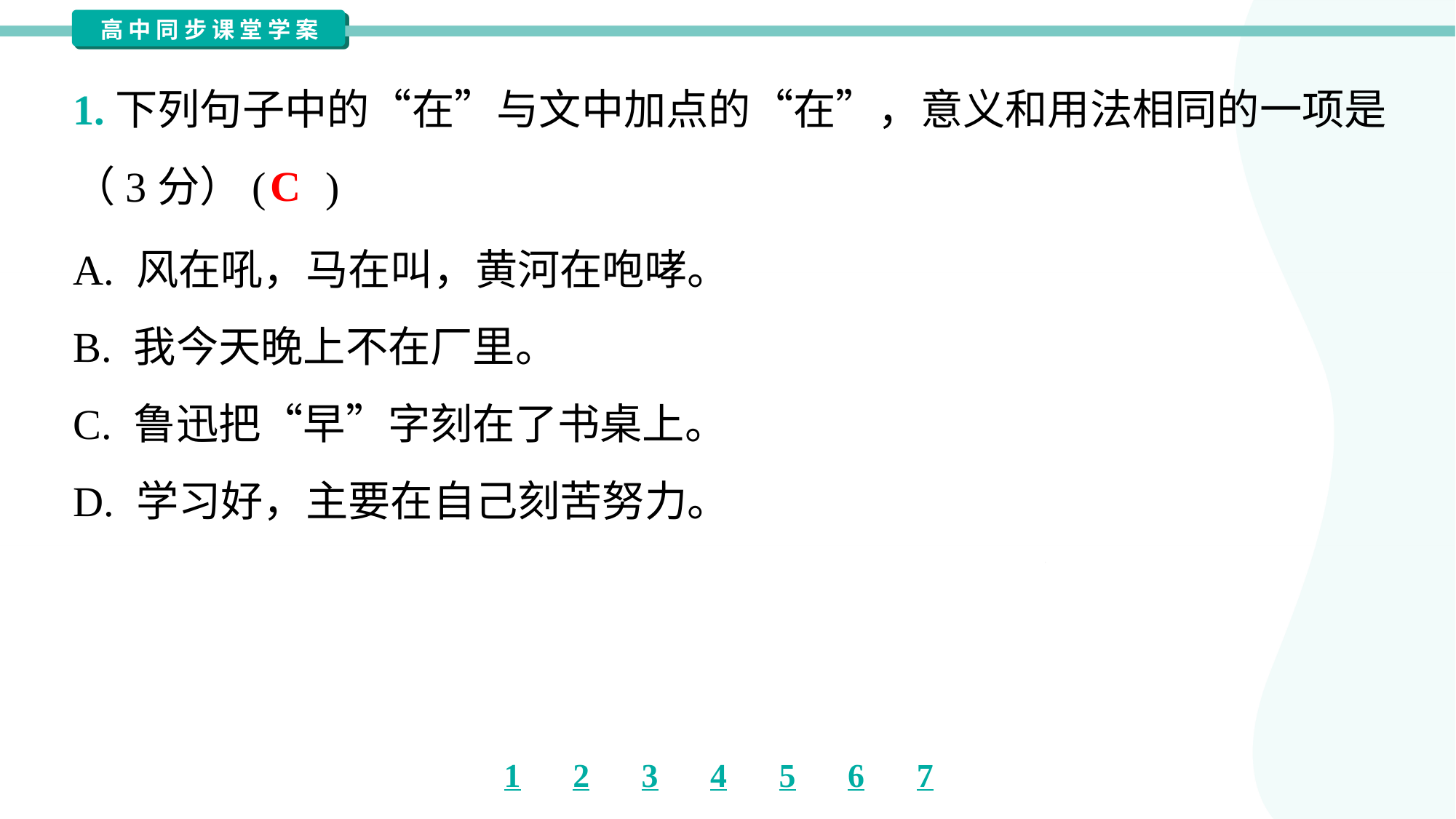

1.下列句子中的“在”与文中加点的“在”，意义和用法相同的一项是
（3分）(     )
C
A. 风在吼，马在叫，黄河在咆哮。
B. 我今天晚上不在厂里。
C. 鲁迅把“早”字刻在了书桌上。
D. 学习好，主要在自己刻苦努力。